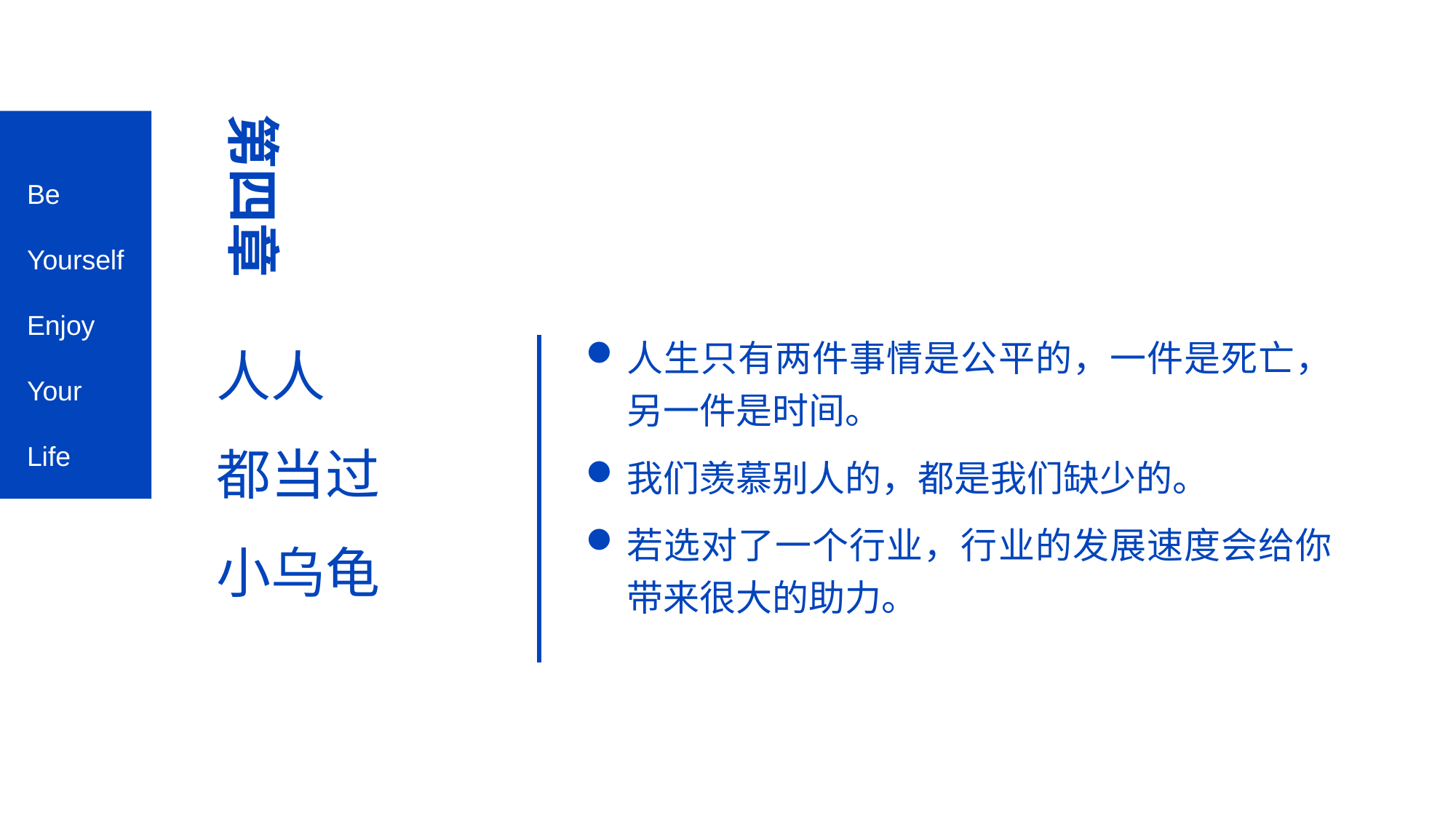

第四章

Be
Yourself
Enjoy
Your
Life
人人
都当过
小乌龟
人生只有两件事情是公平的，一件是死亡，另一件是时间。
我们羡慕别人的，都是我们缺少的。
若选对了一个行业，行业的发展速度会给你带来很大的助力。